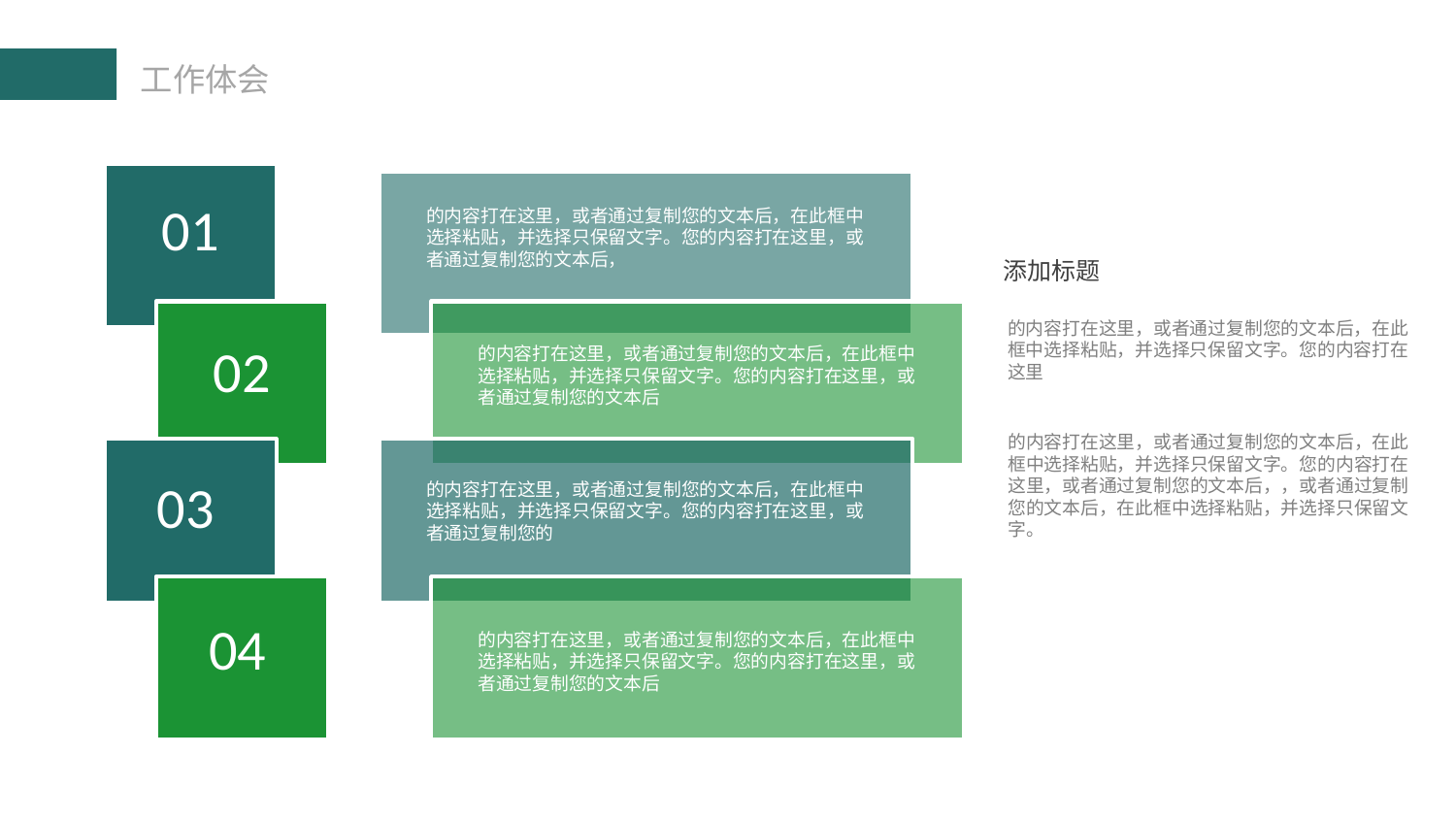

01

的内容打在这里，或者通过复制您的文本后，在此框中选择粘贴，并选择只保留文字。您的内容打在这里，或者通过复制您的文本后，
添加标题

02

的内容打在这里，或者通过复制您的文本后，在此框中选择粘贴，并选择只保留文字。您的内容打在这里，或者通过复制您的文本后
的内容打在这里，或者通过复制您的文本后，在此框中选择粘贴，并选择只保留文字。您的内容打在这里
的内容打在这里，或者通过复制您的文本后，在此框中选择粘贴，并选择只保留文字。您的内容打在这里，或者通过复制您的文本后，，或者通过复制您的文本后，在此框中选择粘贴，并选择只保留文字。

03

的内容打在这里，或者通过复制您的文本后，在此框中选择粘贴，并选择只保留文字。您的内容打在这里，或者通过复制您的

04

的内容打在这里，或者通过复制您的文本后，在此框中选择粘贴，并选择只保留文字。您的内容打在这里，或者通过复制您的文本后